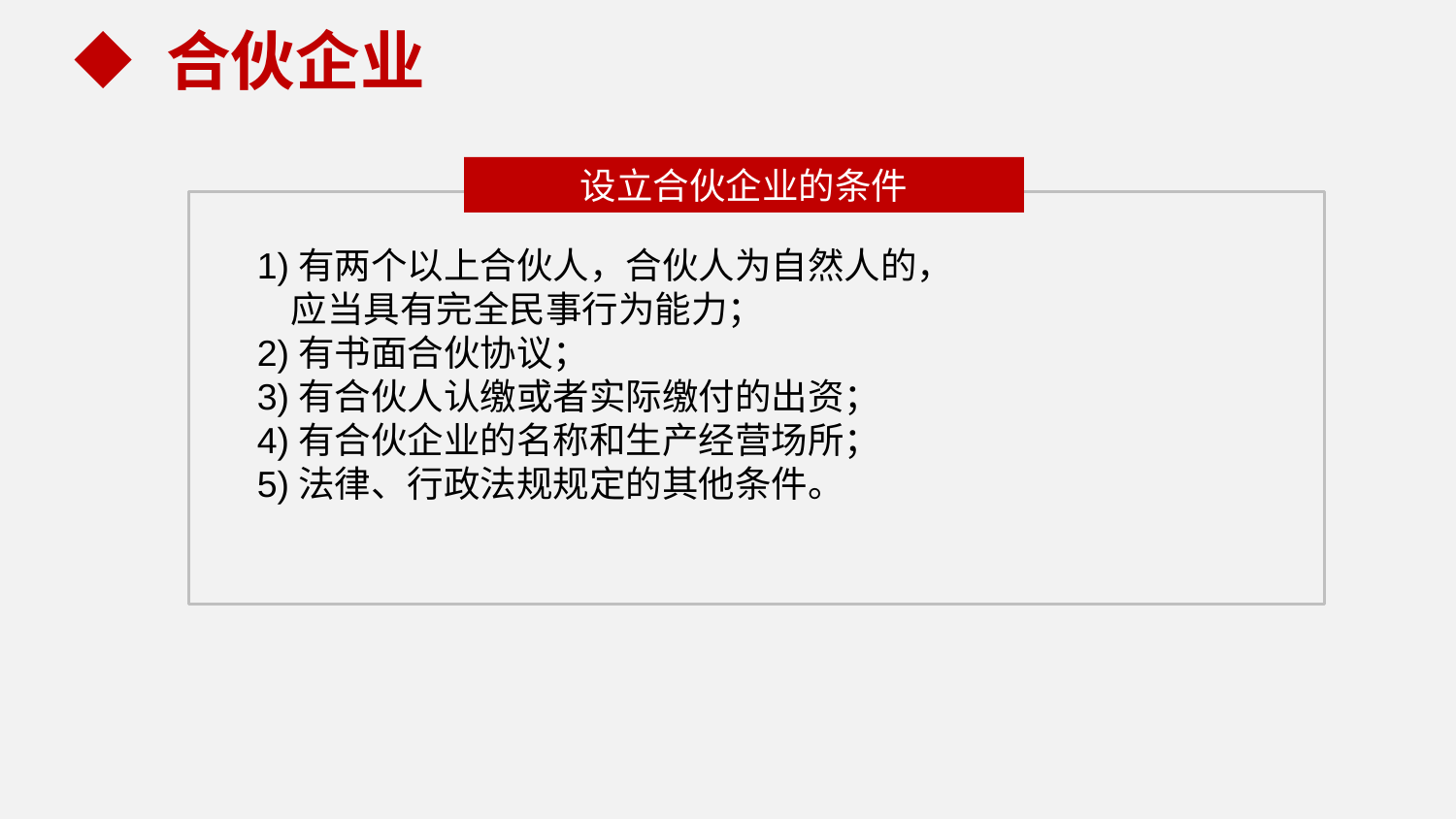

合伙企业
设立合伙企业的条件

1)有两个以上合伙人，合伙人为自然人的，
   应当具有完全民事行为能力；
2)有书面合伙协议；
3)有合伙人认缴或者实际缴付的出资；
4)有合伙企业的名称和生产经营场所；
5)法律、行政法规规定的其他条件。